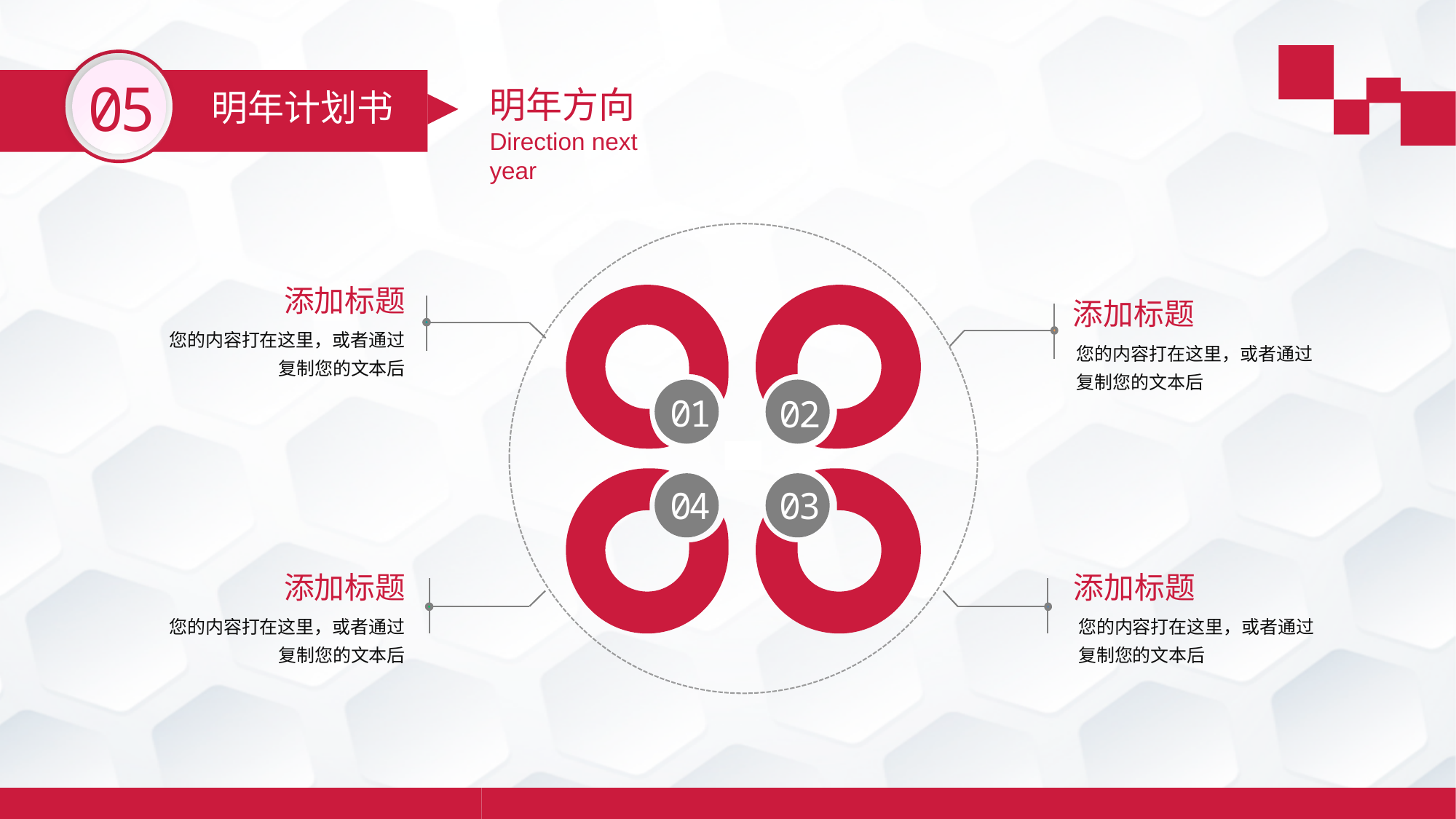

05

明年方向
Direction next year
明年计划书

添加标题
您的内容打在这里，或者通过复制您的文本后
添加标题
您的内容打在这里，或者通过复制您的文本后
添加标题

您的内容打在这里，或者通过复制您的文本后

01

02

04

03
添加标题

您的内容打在这里，或者通过复制您的文本后